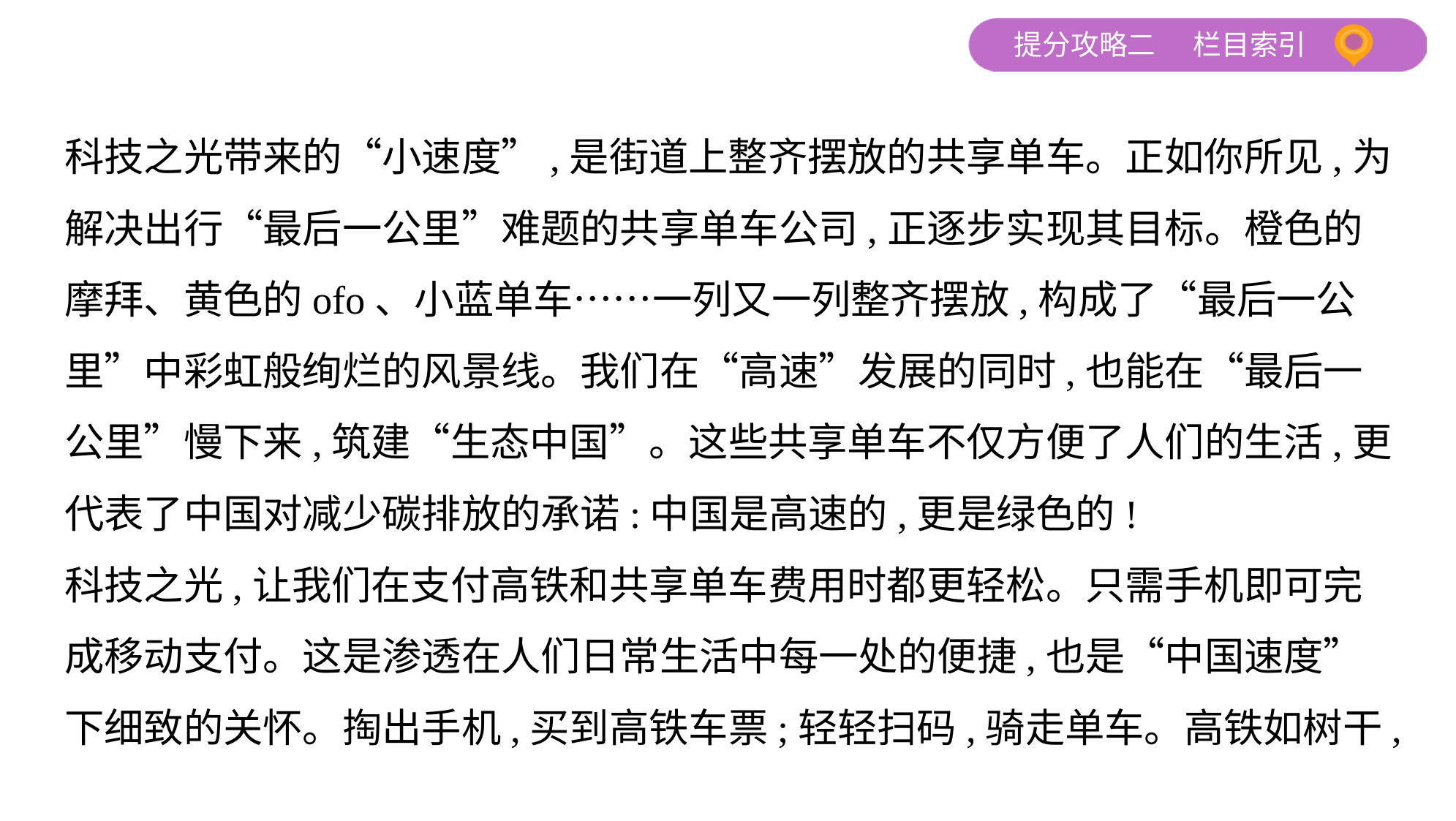

科技之光带来的“小速度”,是街道上整齐摆放的共享单车。正如你所见,为
解决出行“最后一公里”难题的共享单车公司,正逐步实现其目标。橙色的
摩拜、黄色的ofo、小蓝单车……一列又一列整齐摆放,构成了“最后一公
里”中彩虹般绚烂的风景线。我们在“高速”发展的同时,也能在“最后一
公里”慢下来,筑建“生态中国”。这些共享单车不仅方便了人们的生活,更
代表了中国对减少碳排放的承诺:中国是高速的,更是绿色的!
科技之光,让我们在支付高铁和共享单车费用时都更轻松。只需手机即可完
成移动支付。这是渗透在人们日常生活中每一处的便捷,也是“中国速度”
下细致的关怀。掏出手机,买到高铁车票;轻轻扫码,骑走单车。高铁如树干,